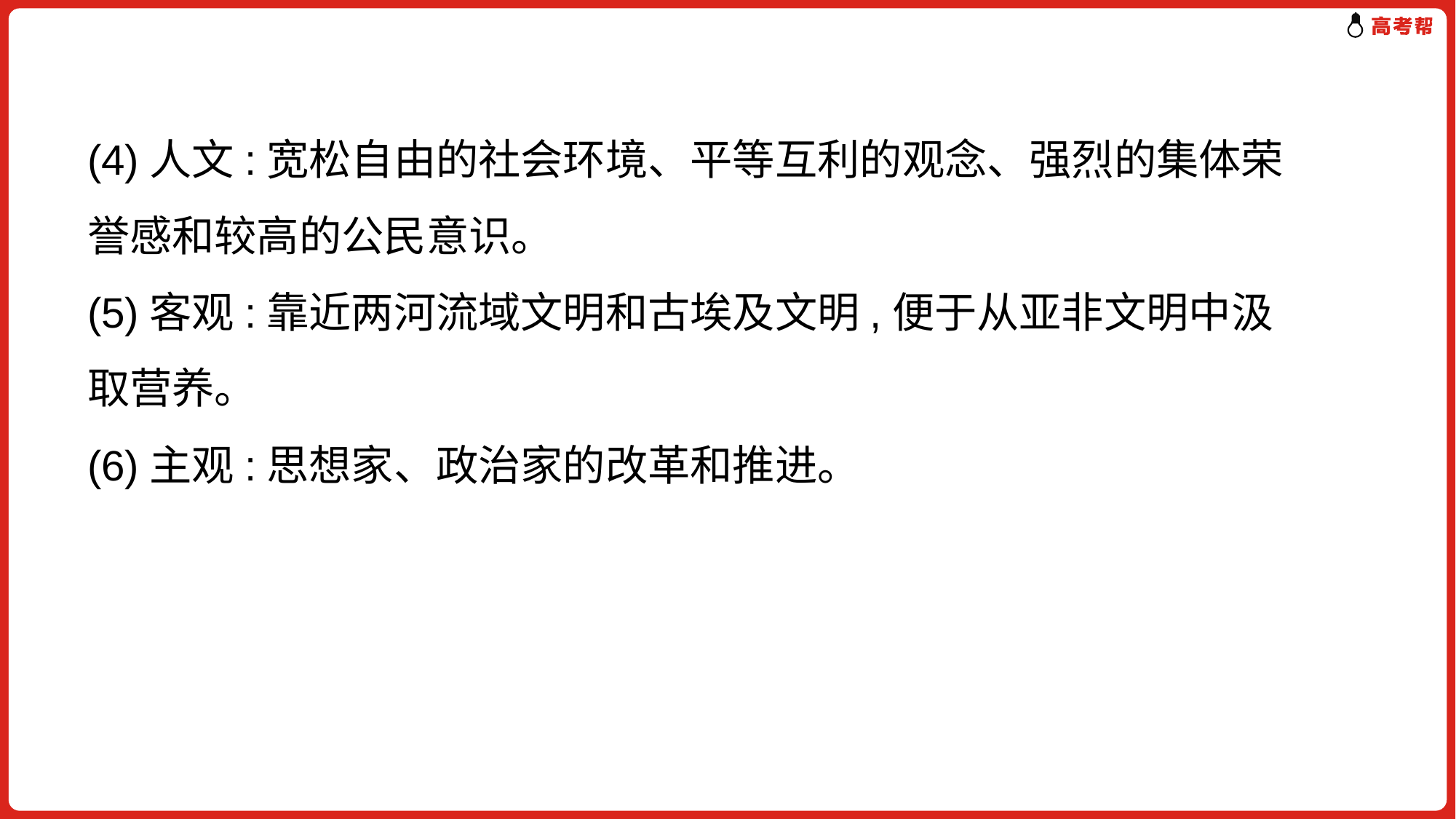

(4)人文:宽松自由的社会环境、平等互利的观念、强烈的集体荣誉感和较高的公民意识。
(5)客观:靠近两河流域文明和古埃及文明,便于从亚非文明中汲取营养。
(6)主观:思想家、政治家的改革和推进。